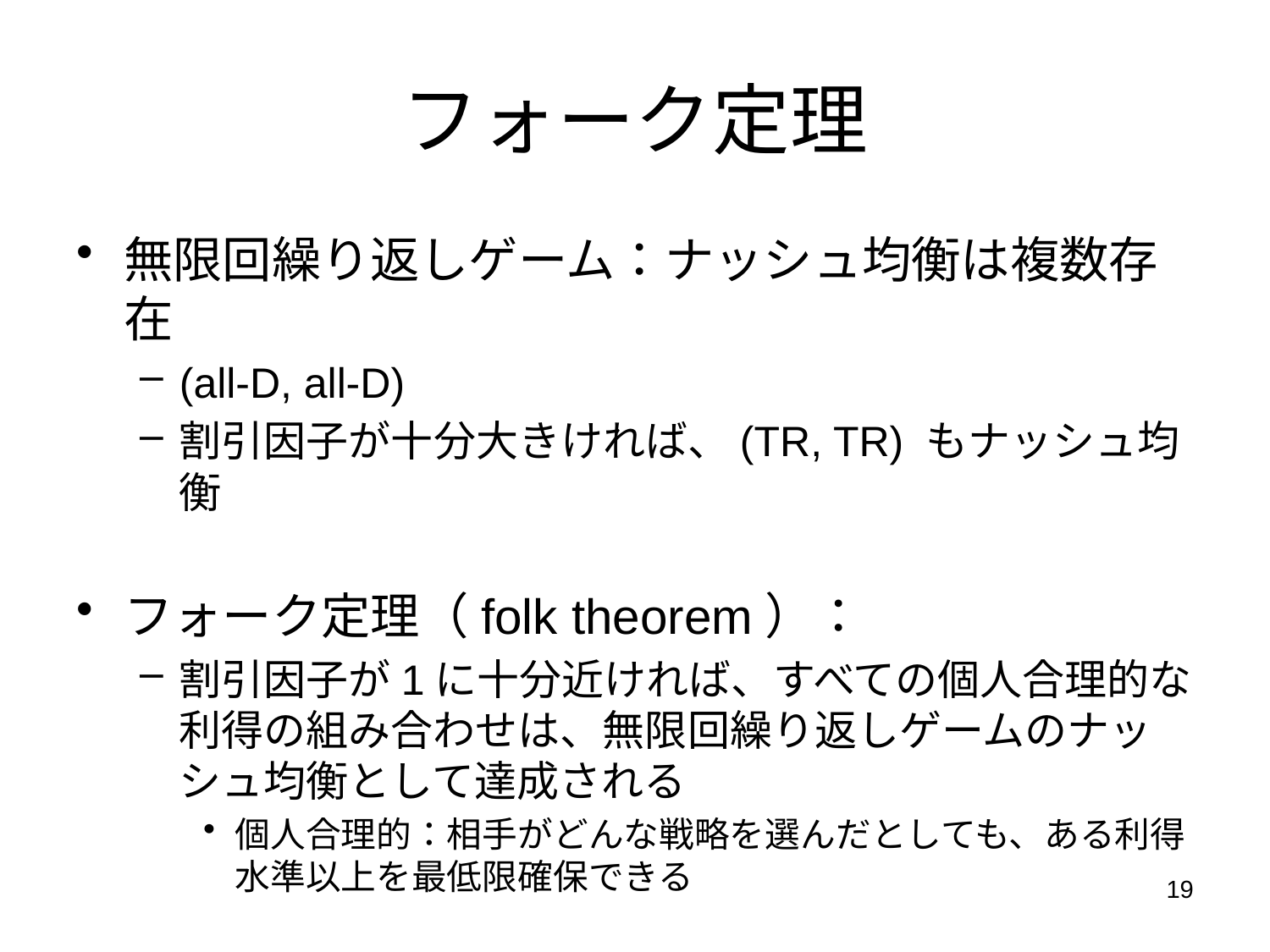

無限回繰り返しゲーム：ナッシュ均衡は複数存在
(all-D, all-D)
割引因子が十分大きければ、(TR, TR) もナッシュ均衡

フォーク定理（folk theorem）：
割引因子が1に十分近ければ、すべての個人合理的な利得の組み合わせは、無限回繰り返しゲームのナッシュ均衡として達成される
個人合理的：相手がどんな戦略を選んだとしても、ある利得水準以上を最低限確保できる

# フォーク定理
19